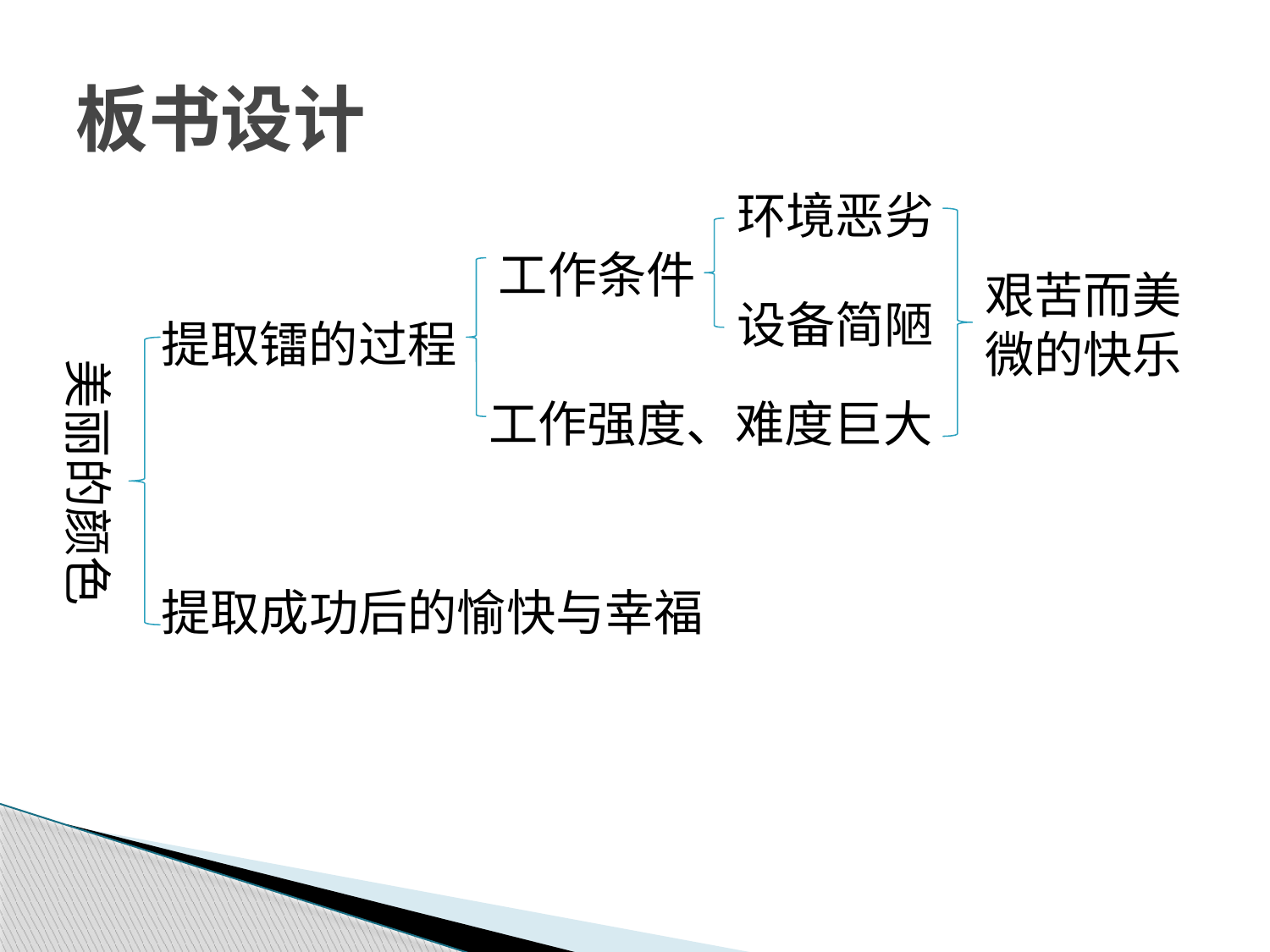

# 板书设计
环境恶劣

工作条件

艰苦而美微的快乐
设备简陋
提取镭的过程

美丽的颜色
工作强度、难度巨大
提取成功后的愉快与幸福